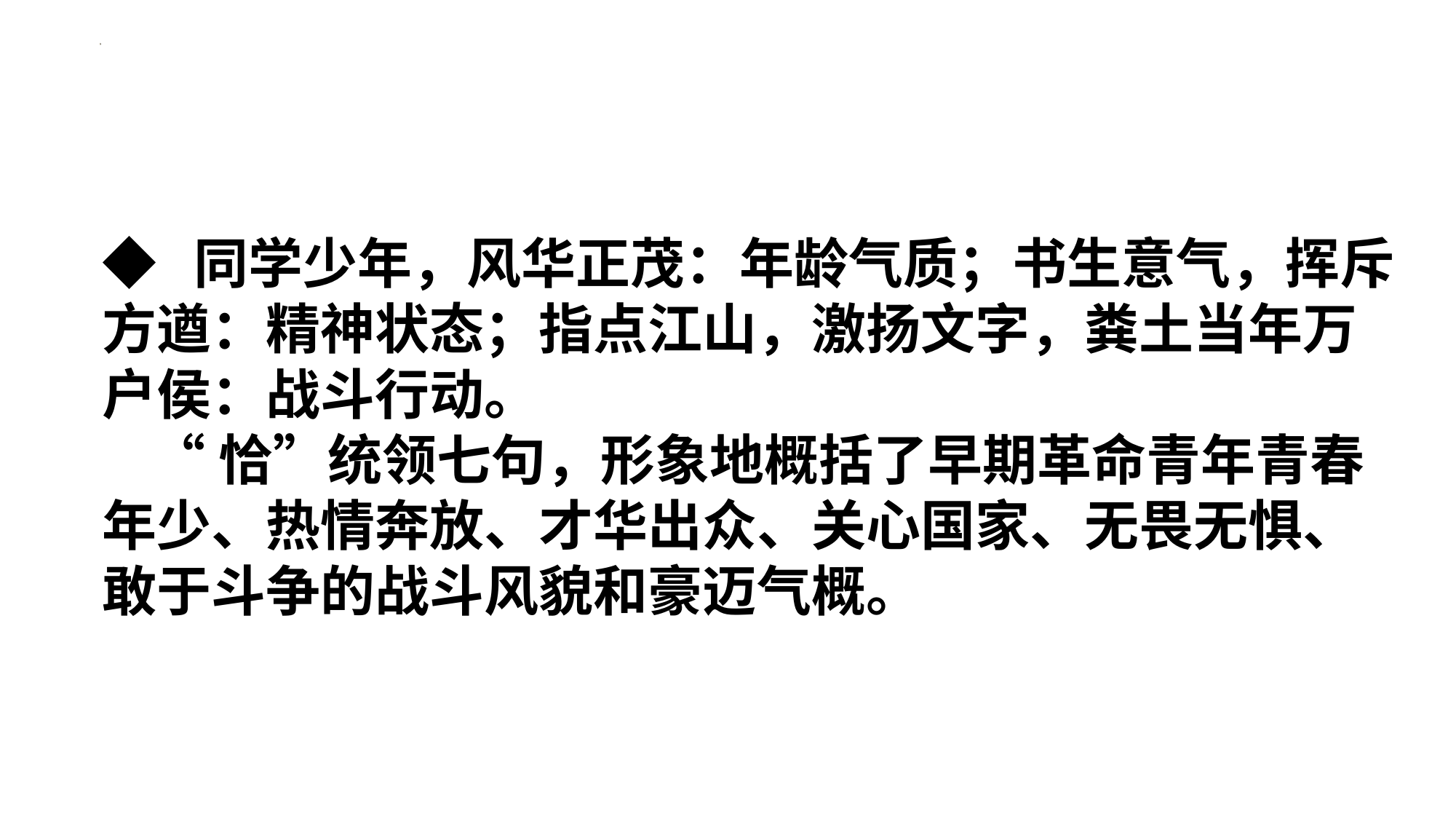

◆  同学少年，风华正茂：年龄气质；书生意气，挥斥方遒：精神状态；指点江山，激扬文字，粪土当年万户侯：战斗行动。
    “恰”统领七句，形象地概括了早期革命青年青春年少、热情奔放、才华出众、关心国家、无畏无惧、
敢于斗争的战斗风貌和豪迈气概。